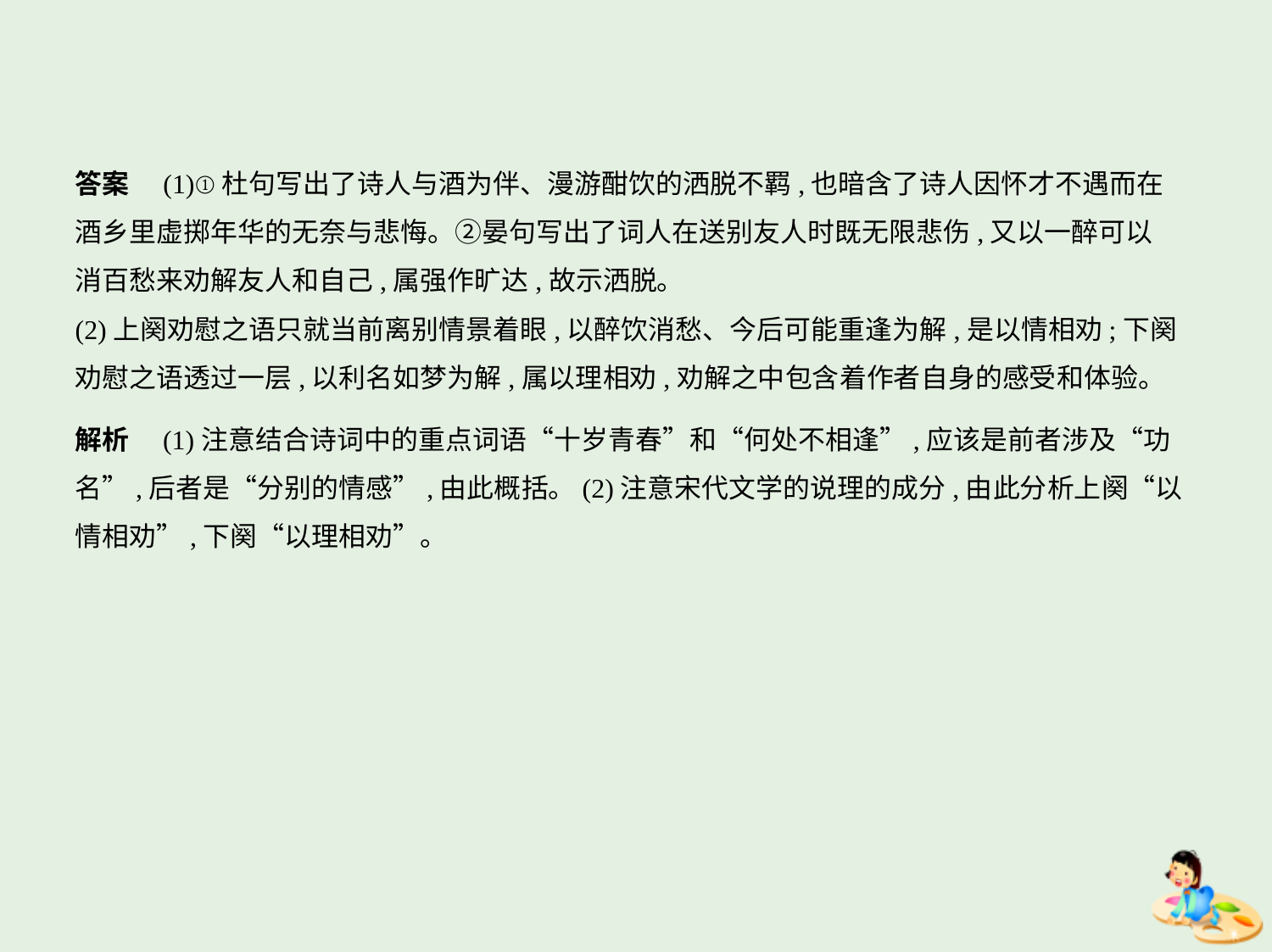

答案　(1)①杜句写出了诗人与酒为伴、漫游酣饮的洒脱不羁,也暗含了诗人因怀才不遇而在
酒乡里虚掷年华的无奈与悲悔。②晏句写出了词人在送别友人时既无限悲伤,又以一醉可以
消百愁来劝解友人和自己,属强作旷达,故示洒脱。
(2)上阕劝慰之语只就当前离别情景着眼,以醉饮消愁、今后可能重逢为解,是以情相劝;下阕
劝慰之语透过一层,以利名如梦为解,属以理相劝,劝解之中包含着作者自身的感受和体验。
解析　(1)注意结合诗词中的重点词语“十岁青春”和“何处不相逢”,应该是前者涉及“功
名”,后者是“分别的情感”,由此概括。(2)注意宋代文学的说理的成分,由此分析上阕“以
情相劝”,下阕“以理相劝”。